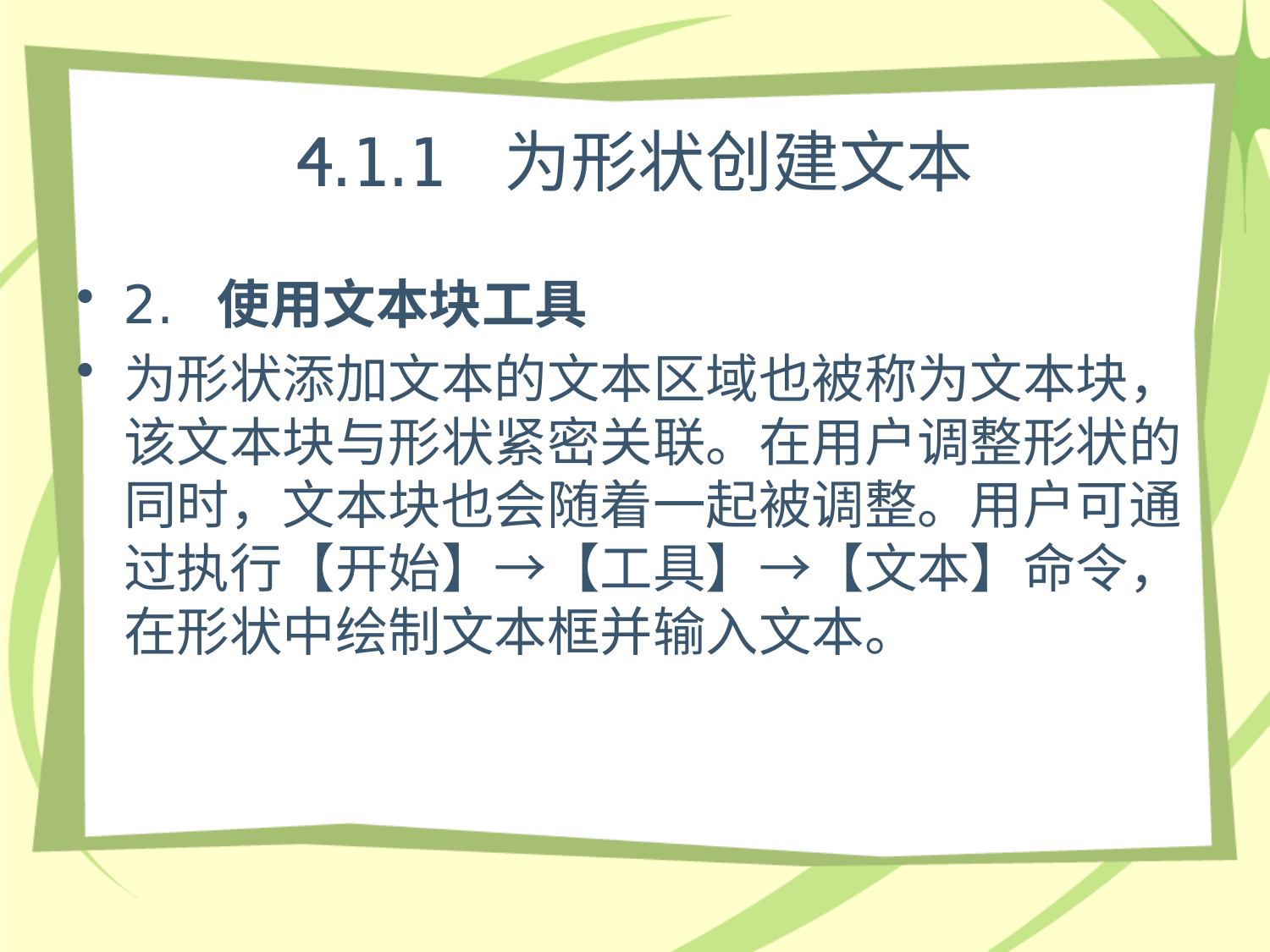

# 4.1.1  为形状创建文本
2.  使用文本块工具
为形状添加文本的文本区域也被称为文本块，该文本块与形状紧密关联。在用户调整形状的同时，文本块也会随着一起被调整。用户可通过执行【开始】→【工具】→【文本】命令，在形状中绘制文本框并输入文本。